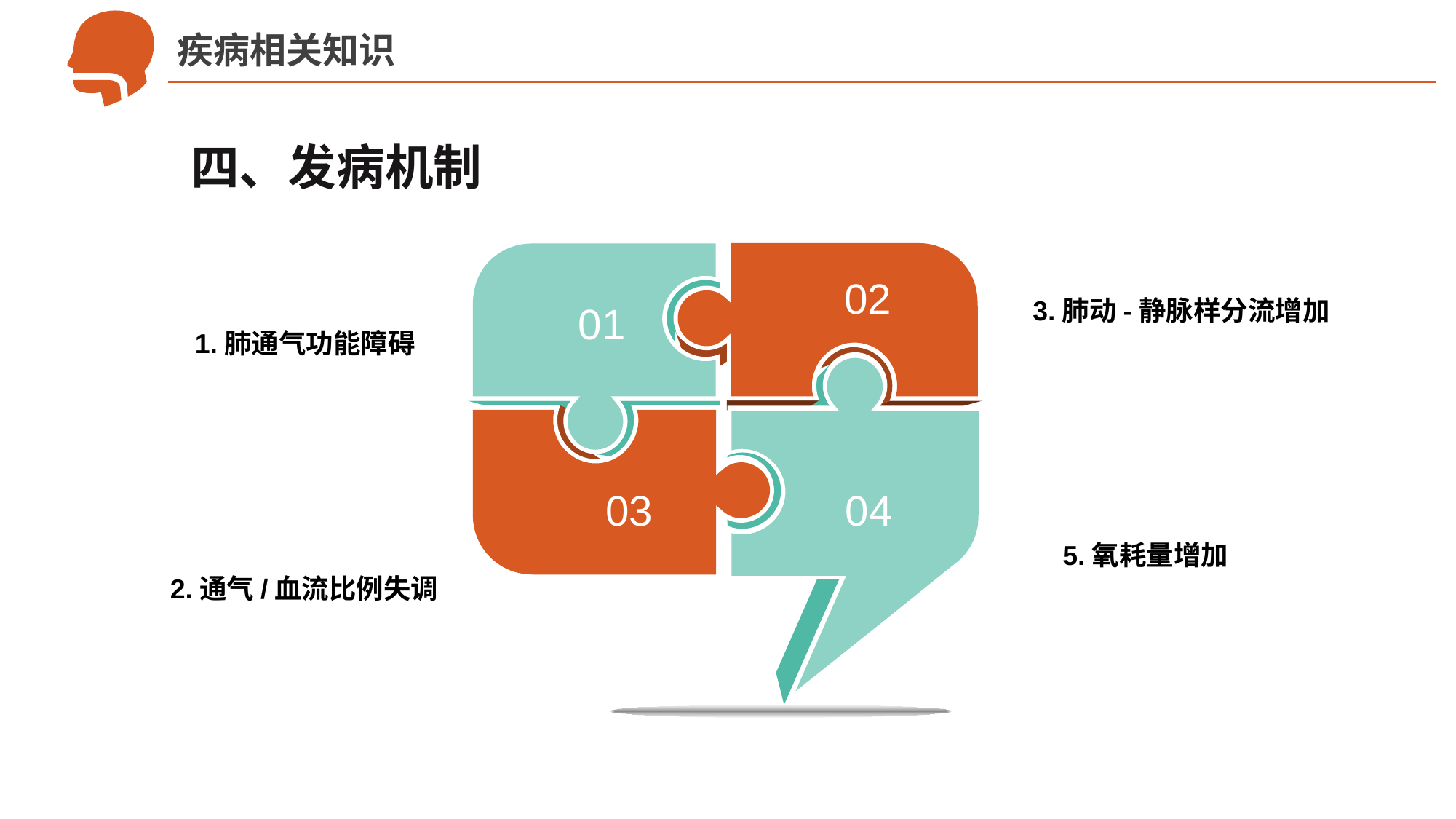

疾病相关知识
四、发病机制

02
01
03
04
3.肺动-静脉样分流增加
1.肺通气功能障碍
5.氧耗量增加
2.通气/血流比例失调